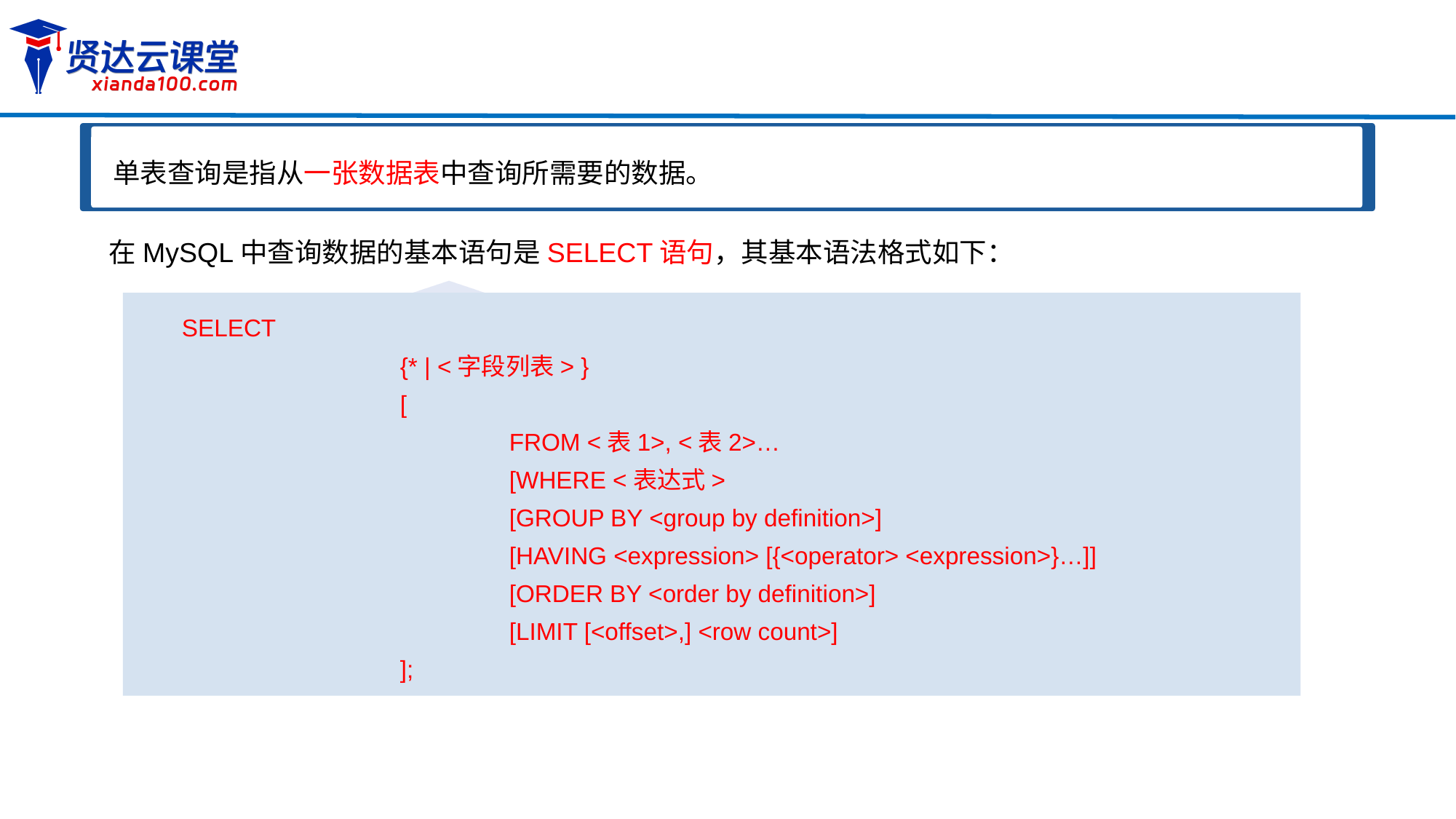

单表查询是指从一张数据表中查询所需要的数据。
在MySQL中查询数据的基本语句是SELECT语句，其基本语法格式如下：

SELECT
		{* | <字段列表> }
		[
			FROM <表1>, <表2>…
			[WHERE <表达式>
			[GROUP BY <group by definition>]
			[HAVING <expression> [{<operator> <expression>}…]]
			[ORDER BY <order by definition>]
			[LIMIT [<offset>,] <row count>]
		];